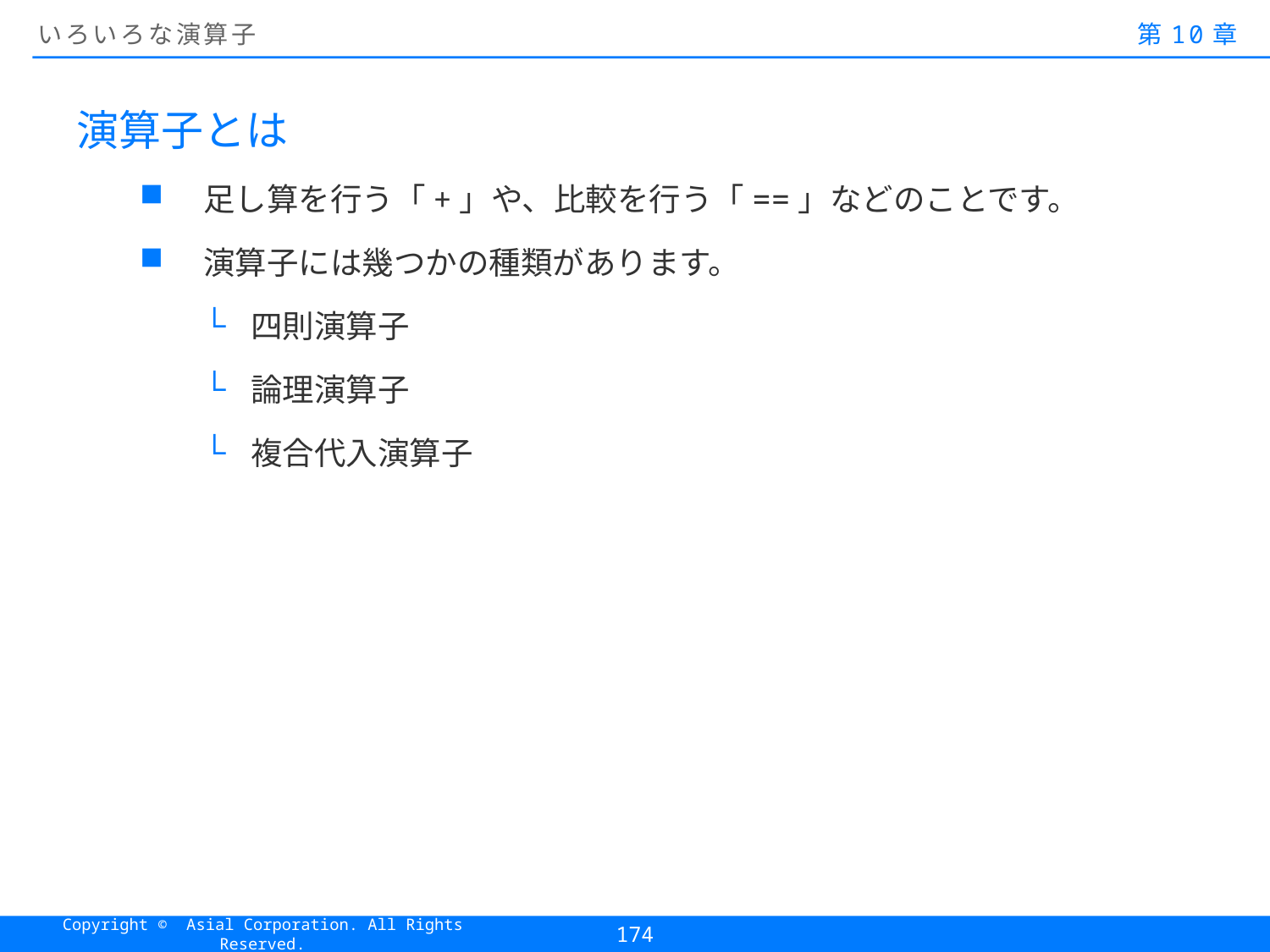

# いろいろな演算子
第10章
演算子とは
足し算を行う「+」や、比較を行う「==」などのことです。
演算子には幾つかの種類があります。
四則演算子
論理演算子
複合代入演算子
174